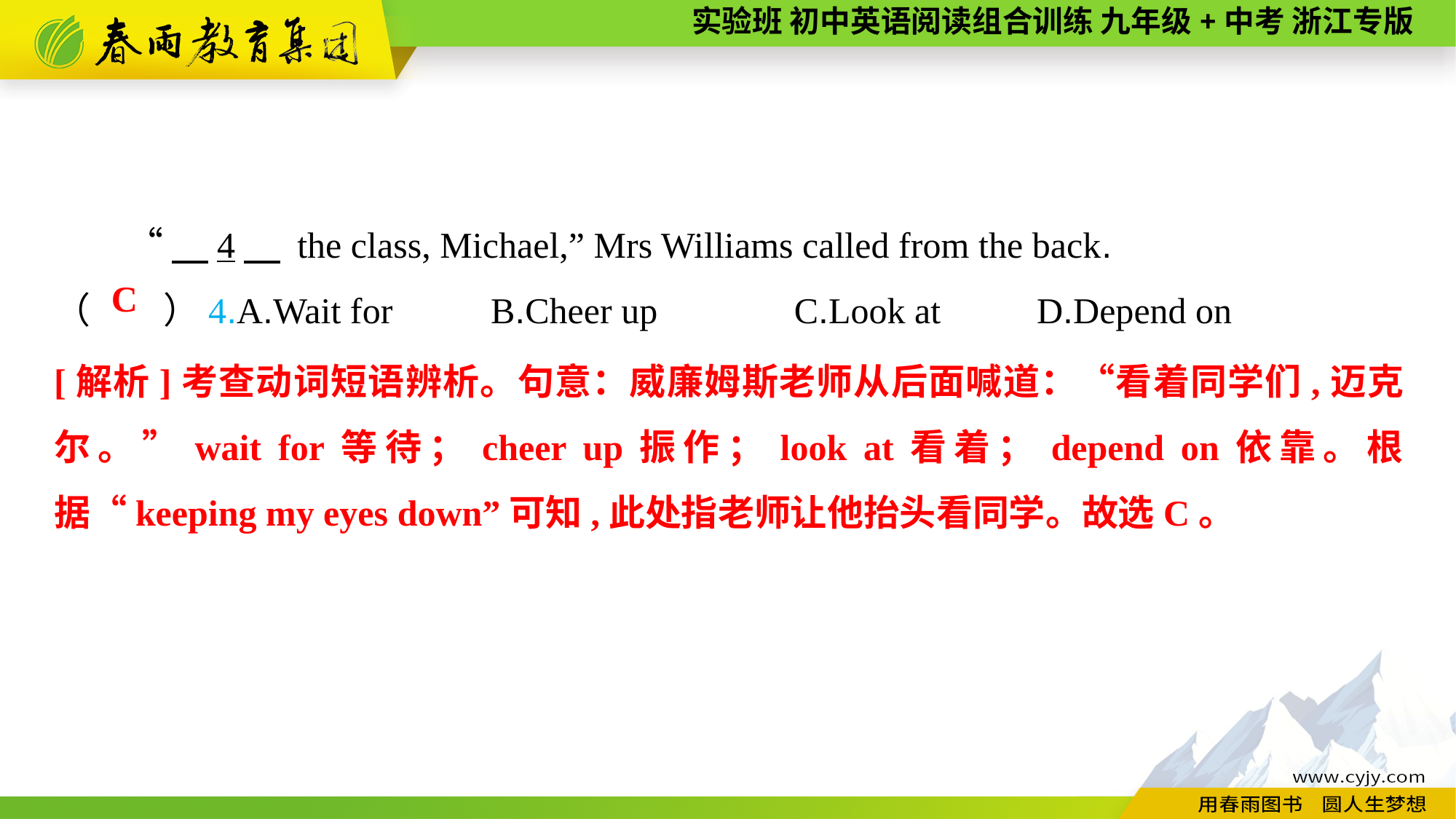

“　4　 the class, Michael,” Mrs Williams called from the back.
（　　）4.A.Wait for	B.Cheer up               C.Look at	D.Depend on
C
[解析]考查动词短语辨析。句意：威廉姆斯老师从后面喊道：“看着同学们,迈克尔。”wait for等待；cheer up振作；look at看着；depend on依靠。根据“keeping my eyes down”可知,此处指老师让他抬头看同学。故选C。